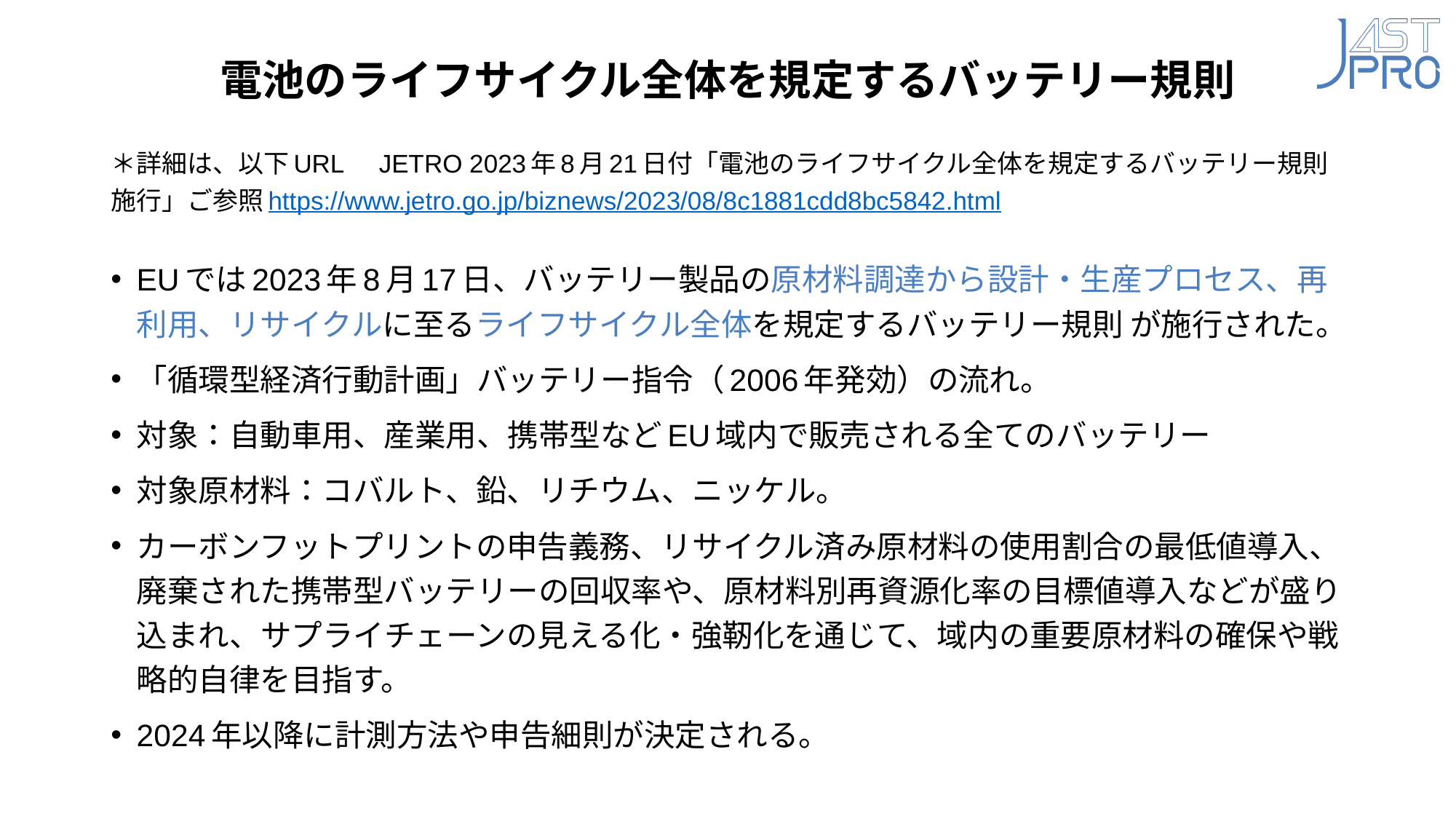

# 電池のライフサイクル全体を規定するバッテリー規則
＊詳細は、以下URL　JETRO 2023年8月21日付「電池のライフサイクル全体を規定するバッテリー規則施行」ご参照https://www.jetro.go.jp/biznews/2023/08/8c1881cdd8bc5842.html

EUでは2023年8月17日、バッテリー製品の原材料調達から設計・生産プロセス、再利用、リサイクルに至るライフサイクル全体を規定するバッテリー規則 が施行された。
「循環型経済行動計画」バッテリー指令（2006年発効）の流れ。
対象：自動車用、産業用、携帯型などEU域内で販売される全てのバッテリー
対象原材料：コバルト、鉛、リチウム、ニッケル。
カーボンフットプリントの申告義務、リサイクル済み原材料の使用割合の最低値導入、廃棄された携帯型バッテリーの回収率や、原材料別再資源化率の目標値導入などが盛り込まれ、サプライチェーンの見える化・強靭化を通じて、域内の重要原材料の確保や戦略的自律を目指す。
2024年以降に計測方法や申告細則が決定される。